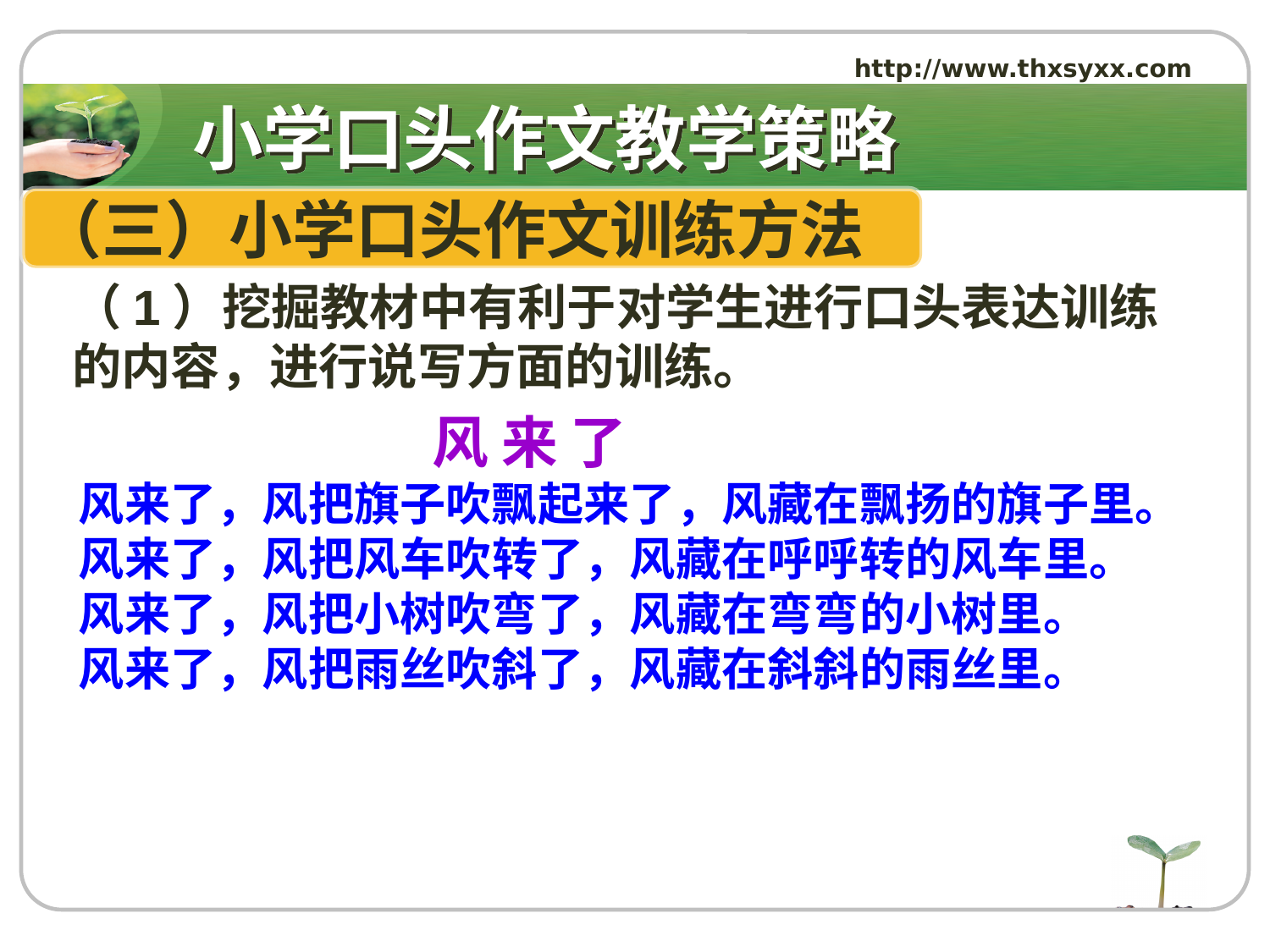

http://www.thxsyxx.com
# 小学口头作文教学策略
（三）小学口头作文训练方法
（1）挖掘教材中有利于对学生进行口头表达训练的内容，进行说写方面的训练。
                                 风 来 了
风来了，风把旗子吹飘起来了，风藏在飘扬的旗子里。
风来了，风把风车吹转了，风藏在呼呼转的风车里。
风来了，风把小树吹弯了，风藏在弯弯的小树里。
风来了，风把雨丝吹斜了，风藏在斜斜的雨丝里。